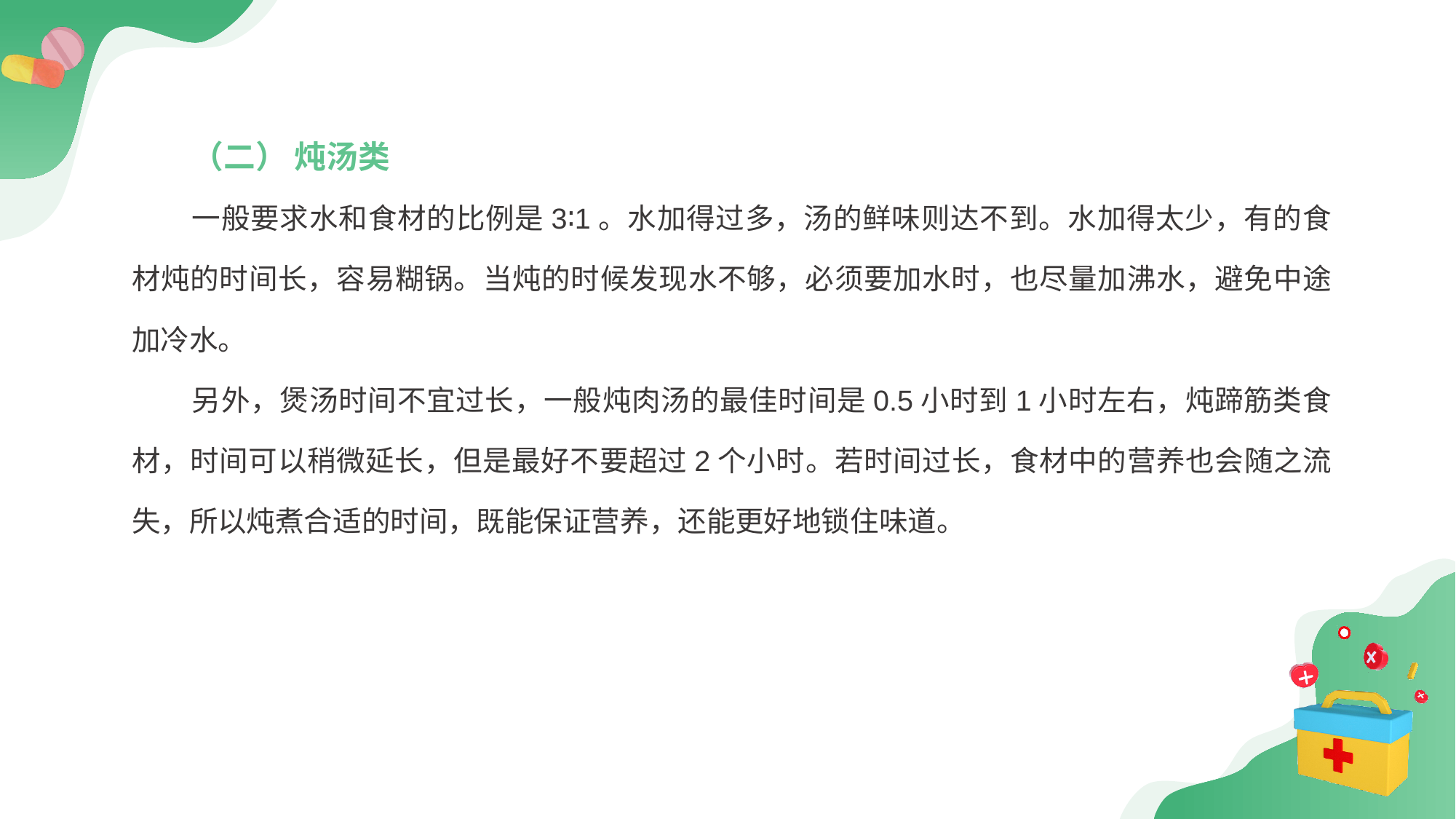

（二） 炖汤类
一般要求水和食材的比例是3∶1。水加得过多，汤的鲜味则达不到。水加得太少，有的食材炖的时间长，容易糊锅。当炖的时候发现水不够，必须要加水时，也尽量加沸水，避免中途加冷水。
另外，煲汤时间不宜过长，一般炖肉汤的最佳时间是0.5小时到1小时左右，炖蹄筋类食材，时间可以稍微延长，但是最好不要超过2个小时。若时间过长，食材中的营养也会随之流失，所以炖煮合适的时间，既能保证营养，还能更好地锁住味道。